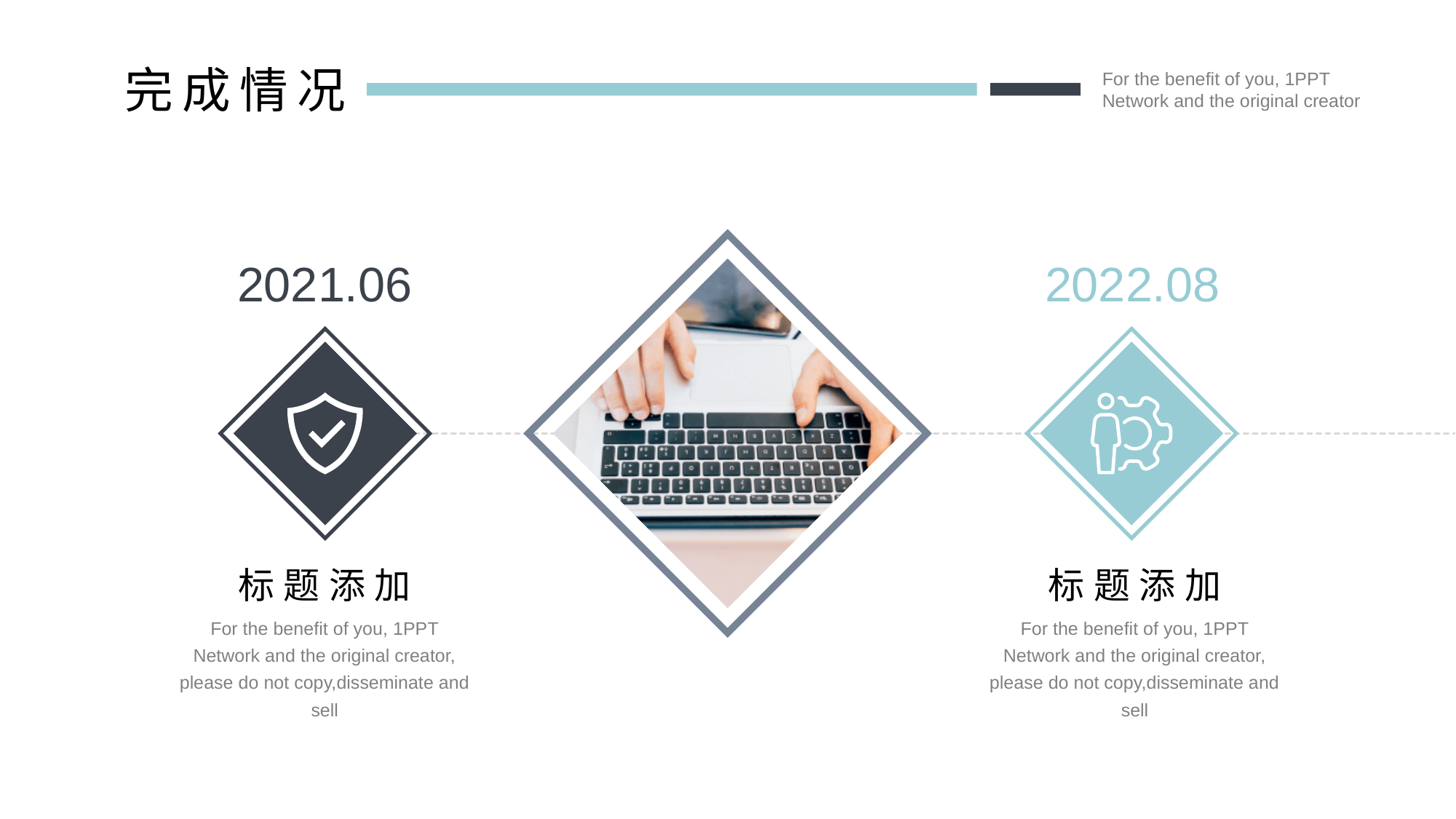

完成情况
For the benefit of you, 1PPT Network and the original creator

2021.06
2022.08

标题添加
For the benefit of you, 1PPT Network and the original creator, please do not copy,disseminate and sell
标题添加
For the benefit of you, 1PPT Network and the original creator, please do not copy,disseminate and sell